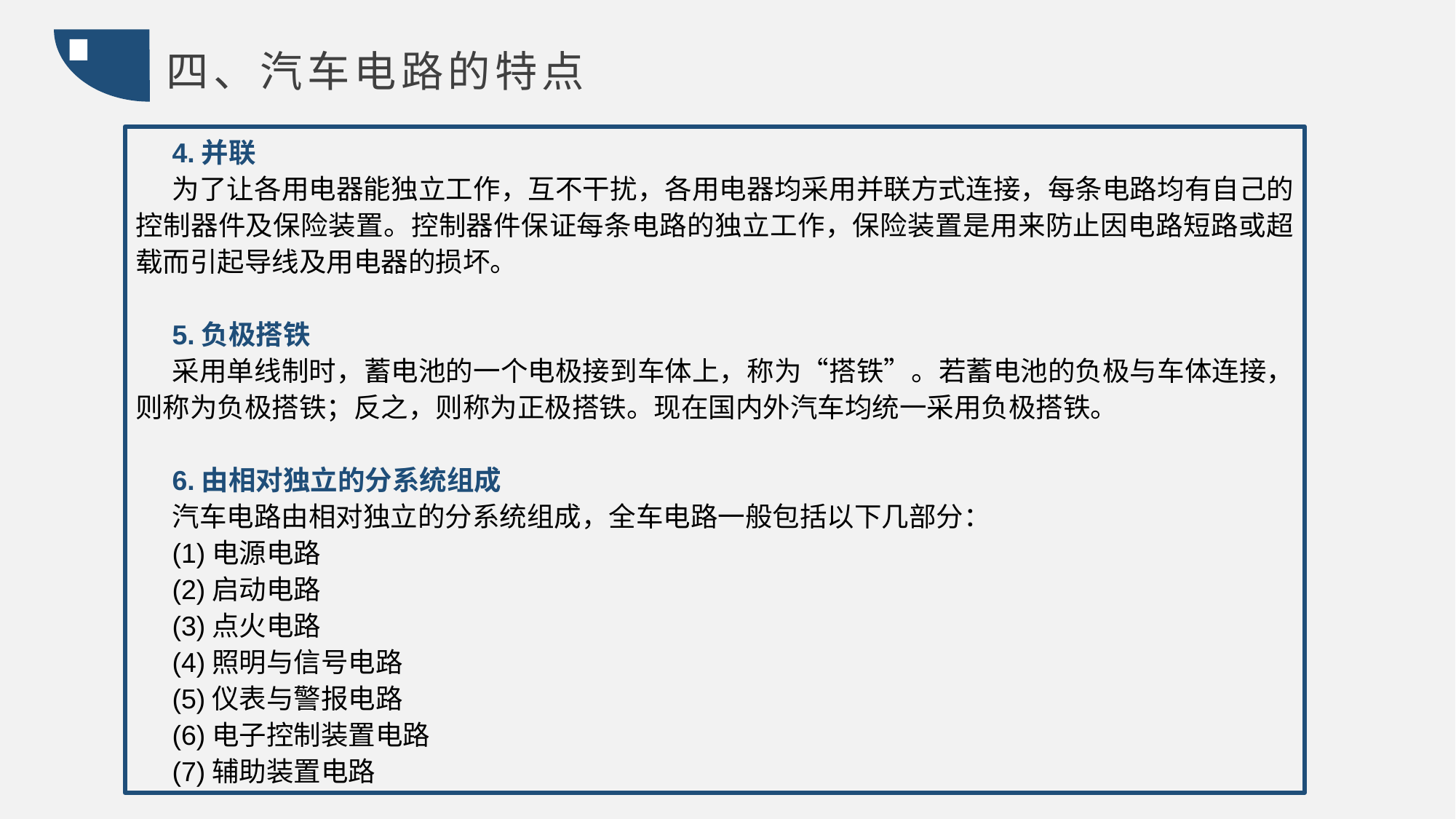

四、汽车电路的特点
4.并联
为了让各用电器能独立工作，互不干扰，各用电器均采用并联方式连接，每条电路均有自己的控制器件及保险装置。控制器件保证每条电路的独立工作，保险装置是用来防止因电路短路或超载而引起导线及用电器的损坏。

5.负极搭铁
采用单线制时，蓄电池的一个电极接到车体上，称为“搭铁”。若蓄电池的负极与车体连接，则称为负极搭铁；反之，则称为正极搭铁。现在国内外汽车均统一采用负极搭铁。

6.由相对独立的分系统组成
汽车电路由相对独立的分系统组成，全车电路一般包括以下几部分：
(1)电源电路
(2)启动电路
(3)点火电路
(4)照明与信号电路
(5)仪表与警报电路
(6)电子控制装置电路
(7)辅助装置电路